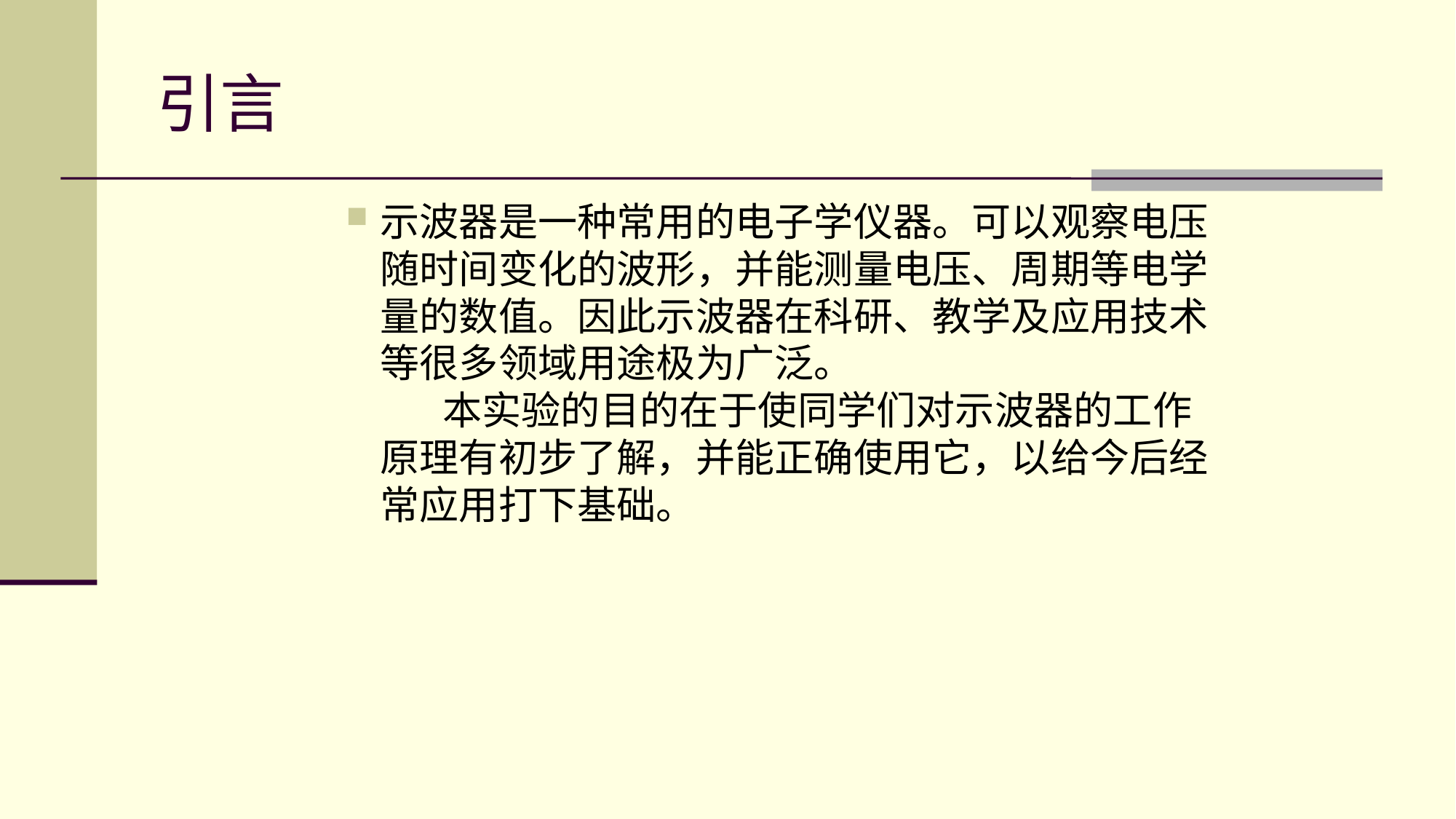

# 引言
示波器是一种常用的电子学仪器。可以观察电压随时间变化的波形，并能测量电压、周期等电学量的数值。因此示波器在科研、教学及应用技术等很多领域用途极为广泛。
       本实验的目的在于使同学们对示波器的工作原理有初步了解，并能正确使用它，以给今后经常应用打下基础。